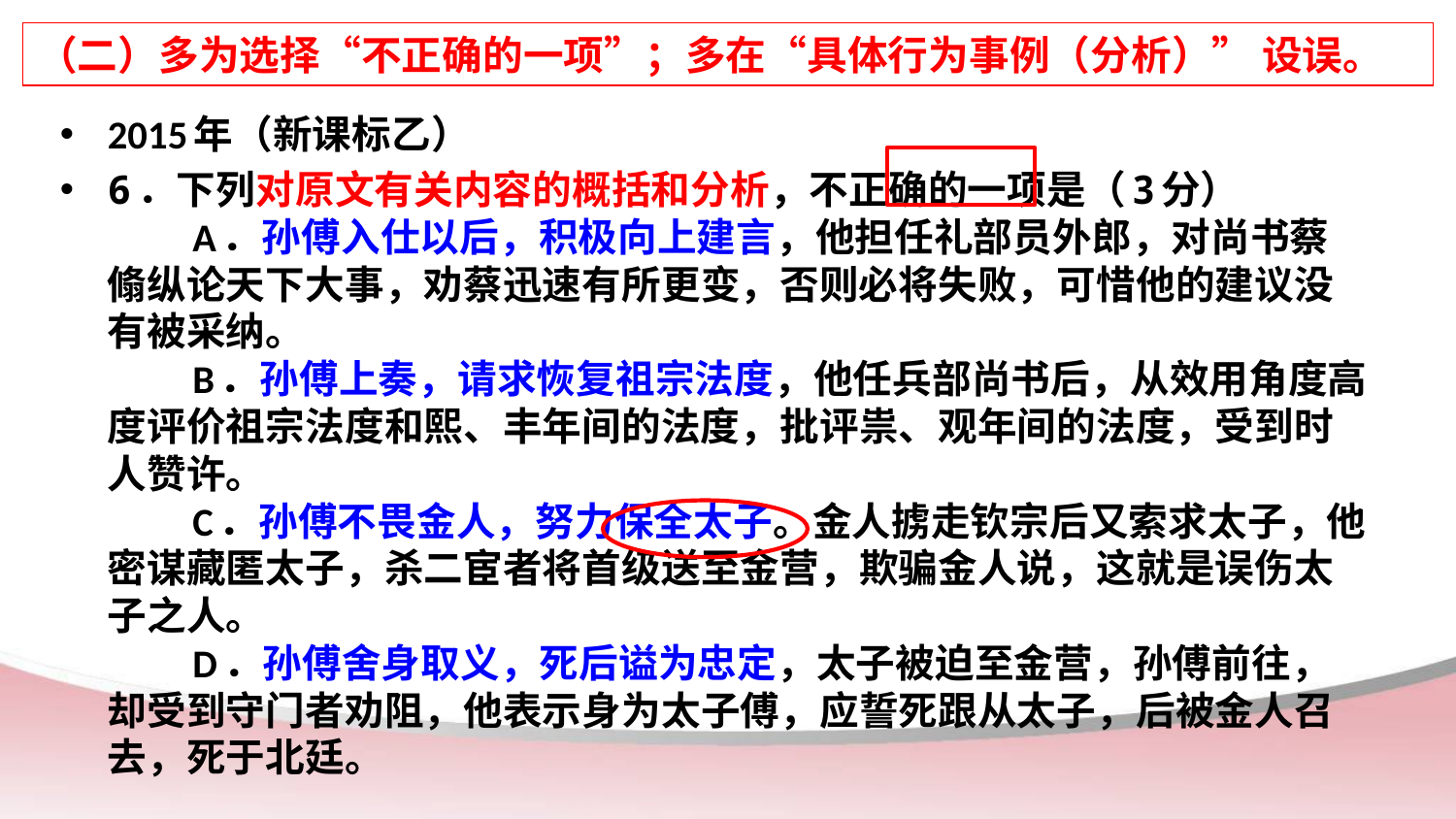

（二）多为选择“不正确的一项”；多在“具体行为事例（分析）” 设误。
2015年（新课标乙）
6．下列对原文有关内容的概括和分析，不正确的一项是（3分）
　　A．孙傅入仕以后，积极向上建言，他担任礼部员外郎，对尚书蔡翛纵论天下大事，劝蔡迅速有所更变，否则必将失败，可惜他的建议没有被采纳。
　　B．孙傅上奏，请求恢复祖宗法度，他任兵部尚书后，从效用角度高度评价祖宗法度和熙、丰年间的法度，批评祟、观年间的法度，受到时人赞许。
　　C．孙傅不畏金人，努力保全太子。金人掳走钦宗后又索求太子，他密谋藏匿太子，杀二宦者将首级送至金营，欺骗金人说，这就是误伤太子之人。
　　D．孙傅舍身取义，死后谥为忠定，太子被迫至金营，孙傅前往，却受到守门者劝阻，他表示身为太子傅，应誓死跟从太子，后被金人召去，死于北廷。